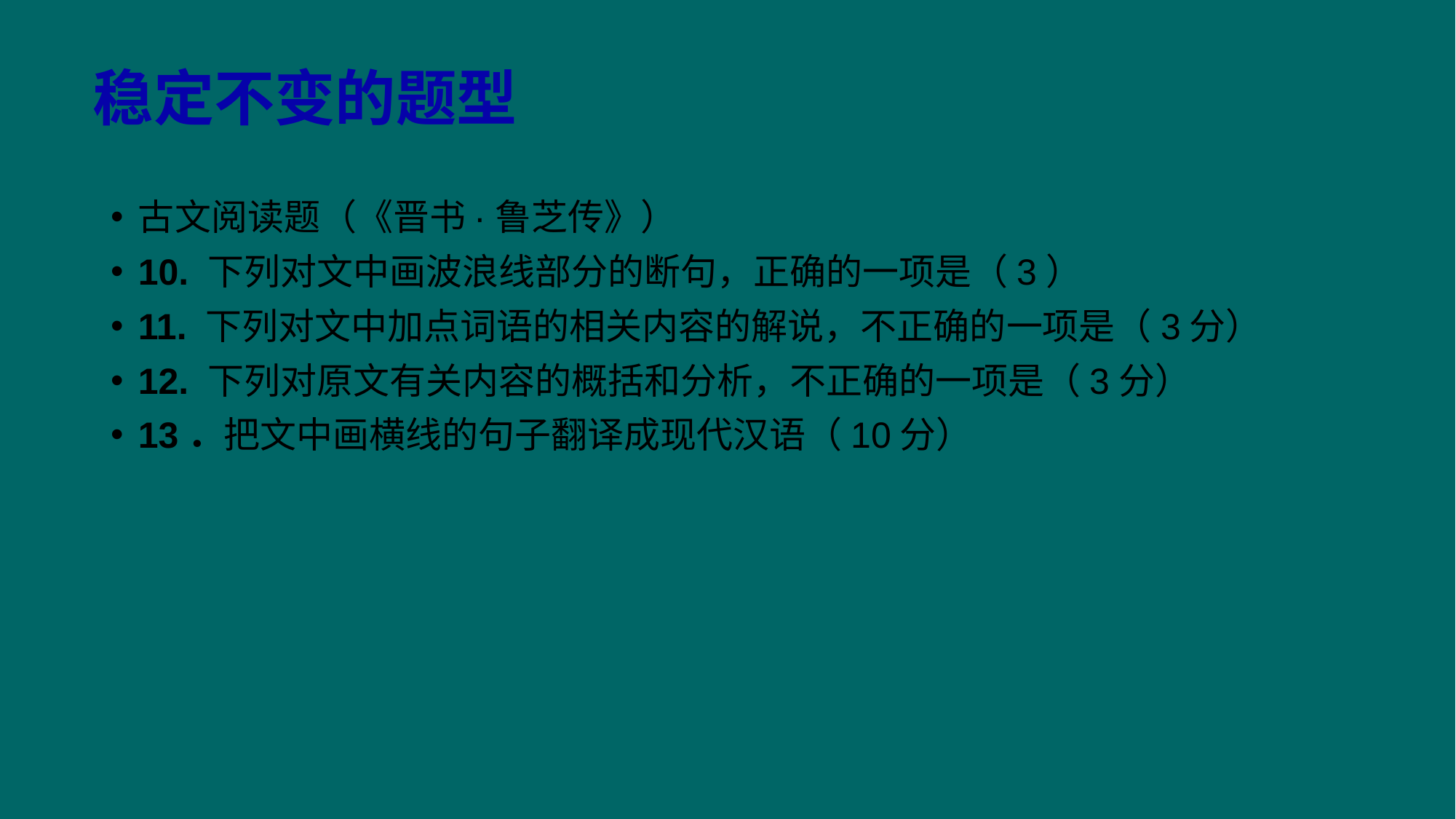

稳定不变的题型
古文阅读题（《晋书·鲁芝传》）
10. 下列对文中画波浪线部分的断句，正确的一项是（3）
11. 下列对文中加点词语的相关内容的解说，不正确的一项是（3分）
12. 下列对原文有关内容的概括和分析，不正确的一项是（3分）
13．把文中画横线的句子翻译成现代汉语（10分）